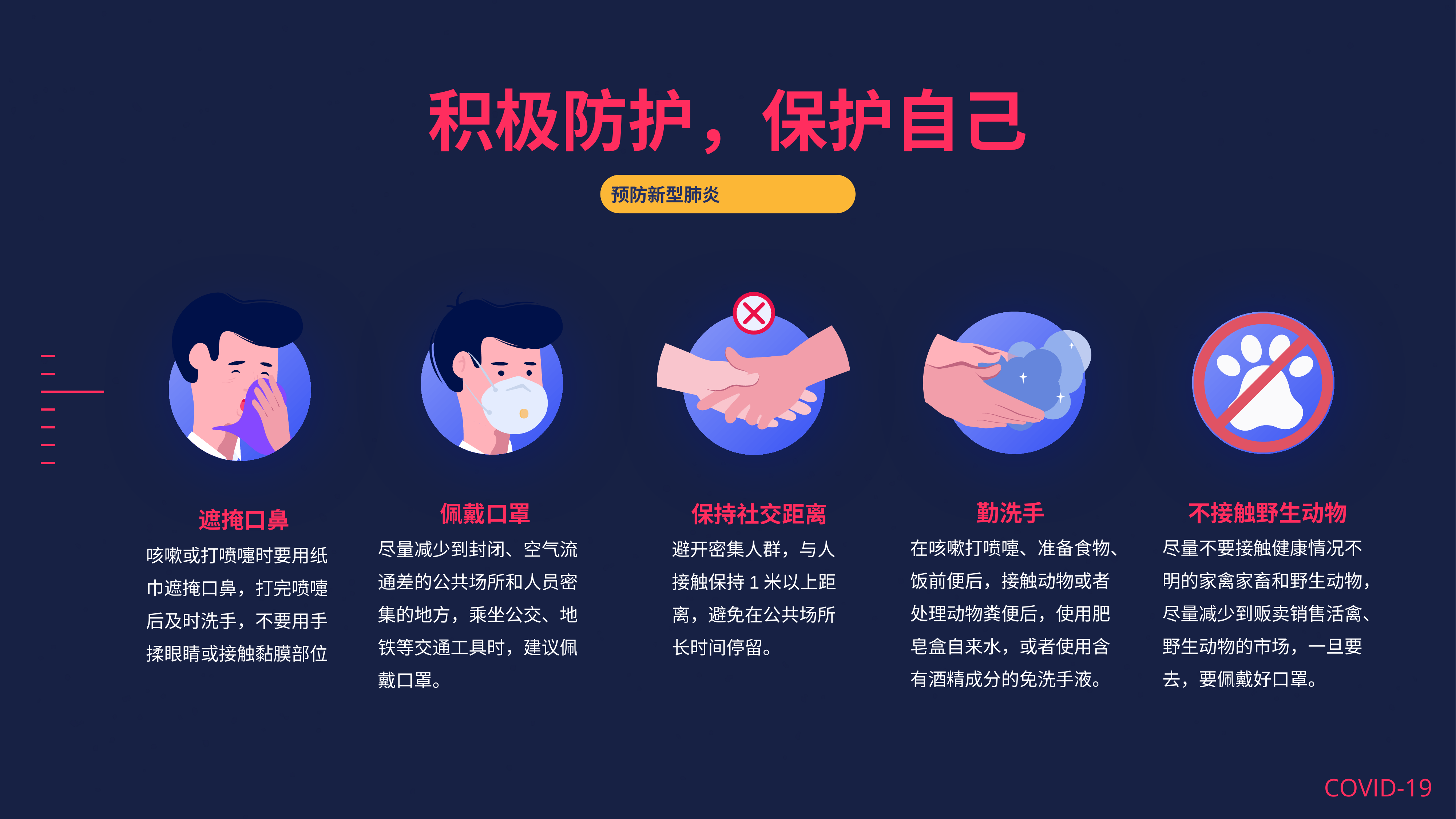

积极防护，保护自己
COVID-19

新型冠状病毒肺炎
预防新型肺炎

遮掩口鼻
咳嗽或打喷嚏时要用纸巾遮掩口鼻，打完喷嚏后及时洗手，不要用手揉眼睛或接触黏膜部位

佩戴口罩
尽量减少到封闭、空气流通差的公共场所和人员密集的地方，乘坐公交、地铁等交通工具时，建议佩戴口罩。

保持社交距离
避开密集人群，与人接触保持1米以上距离，避免在公共场所长时间停留。

勤洗手
在咳嗽打喷嚏、准备食物、饭前便后，接触动物或者处理动物粪便后，使用肥皂盒自来水，或者使用含有酒精成分的免洗手液。

不接触野生动物
尽量不要接触健康情况不明的家禽家畜和野生动物，尽量减少到贩卖销售活禽、野生动物的市场，一旦要去，要佩戴好口罩。